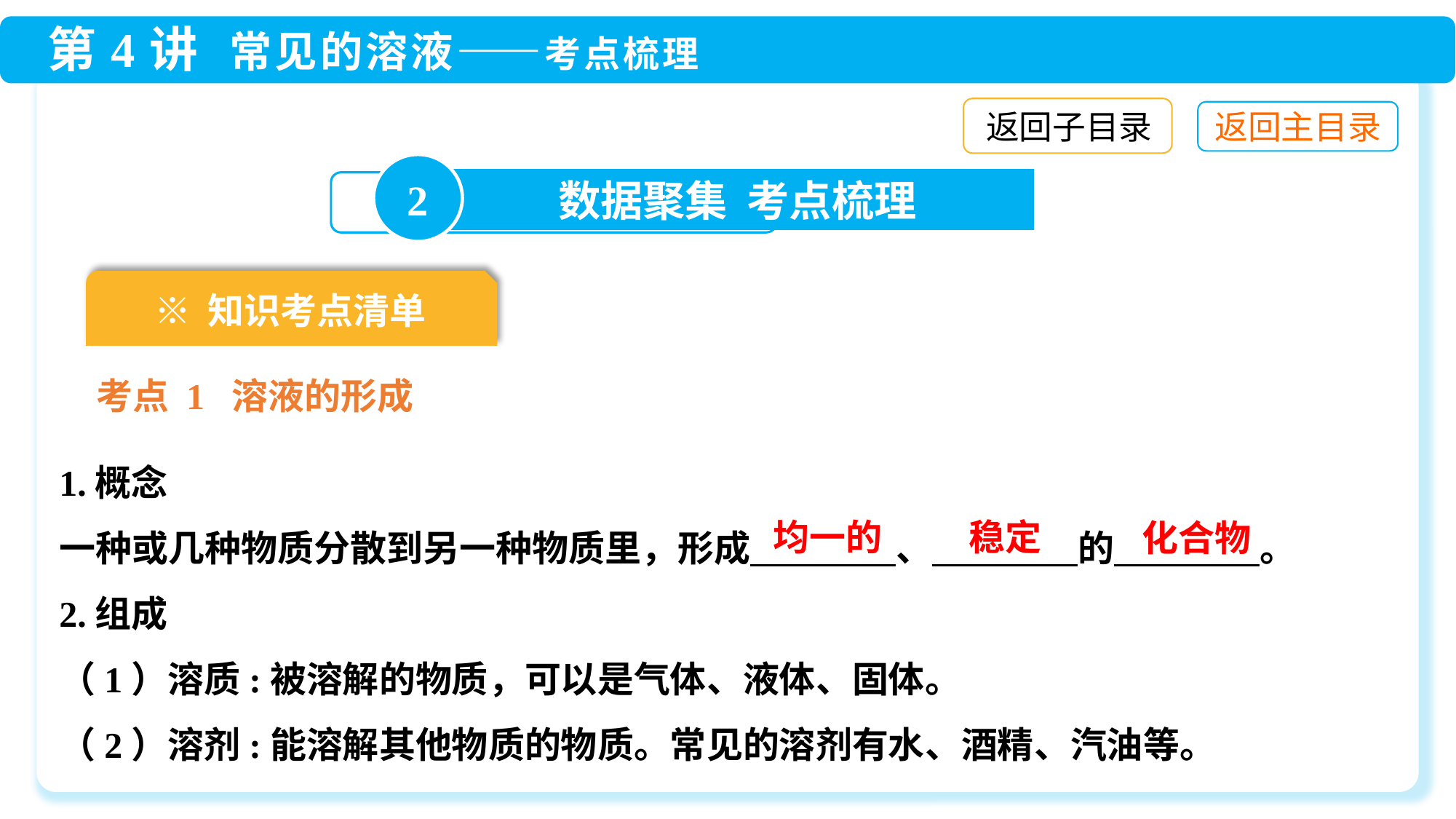

返回子目录

2
数据聚集  考点梳理

※ 知识考点清单
考点 1  溶液的形成
1.概念
一种或几种物质分散到另一种物质里，形成　　　　、　　　　的　　　　。
2.组成
（1）溶质:被溶解的物质，可以是气体、液体、固体。
（2）溶剂:能溶解其他物质的物质。常见的溶剂有水、酒精、汽油等。
均一的
稳定
化合物